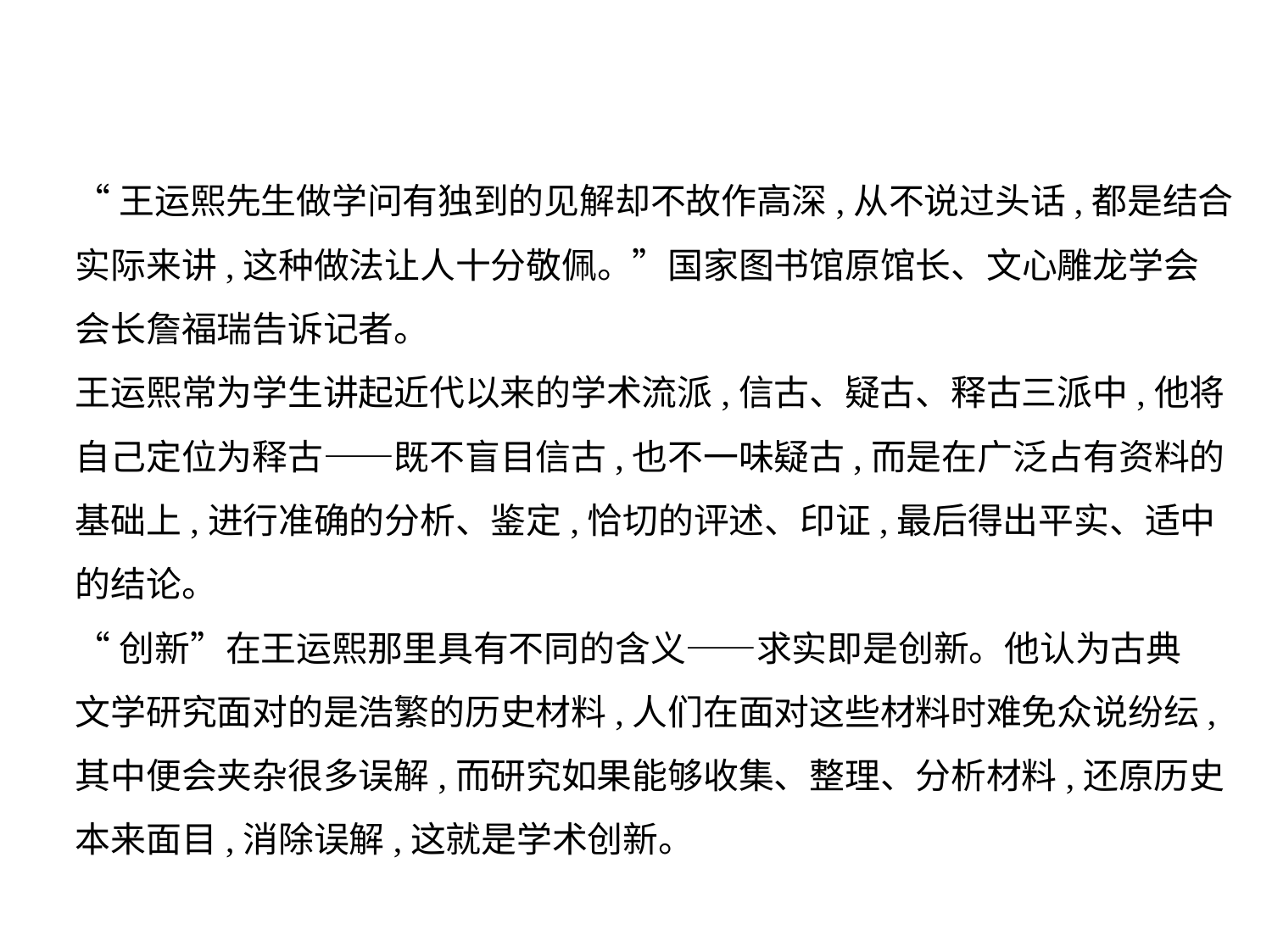

“王运熙先生做学问有独到的见解却不故作高深,从不说过头话,都是结合
实际来讲,这种做法让人十分敬佩。”国家图书馆原馆长、文心雕龙学会
会长詹福瑞告诉记者。
王运熙常为学生讲起近代以来的学术流派,信古、疑古、释古三派中,他将
自己定位为释古——既不盲目信古,也不一味疑古,而是在广泛占有资料的
基础上,进行准确的分析、鉴定,恰切的评述、印证,最后得出平实、适中
的结论。
“创新”在王运熙那里具有不同的含义——求实即是创新。他认为古典
文学研究面对的是浩繁的历史材料,人们在面对这些材料时难免众说纷纭,
其中便会夹杂很多误解,而研究如果能够收集、整理、分析材料,还原历史
本来面目,消除误解,这就是学术创新。